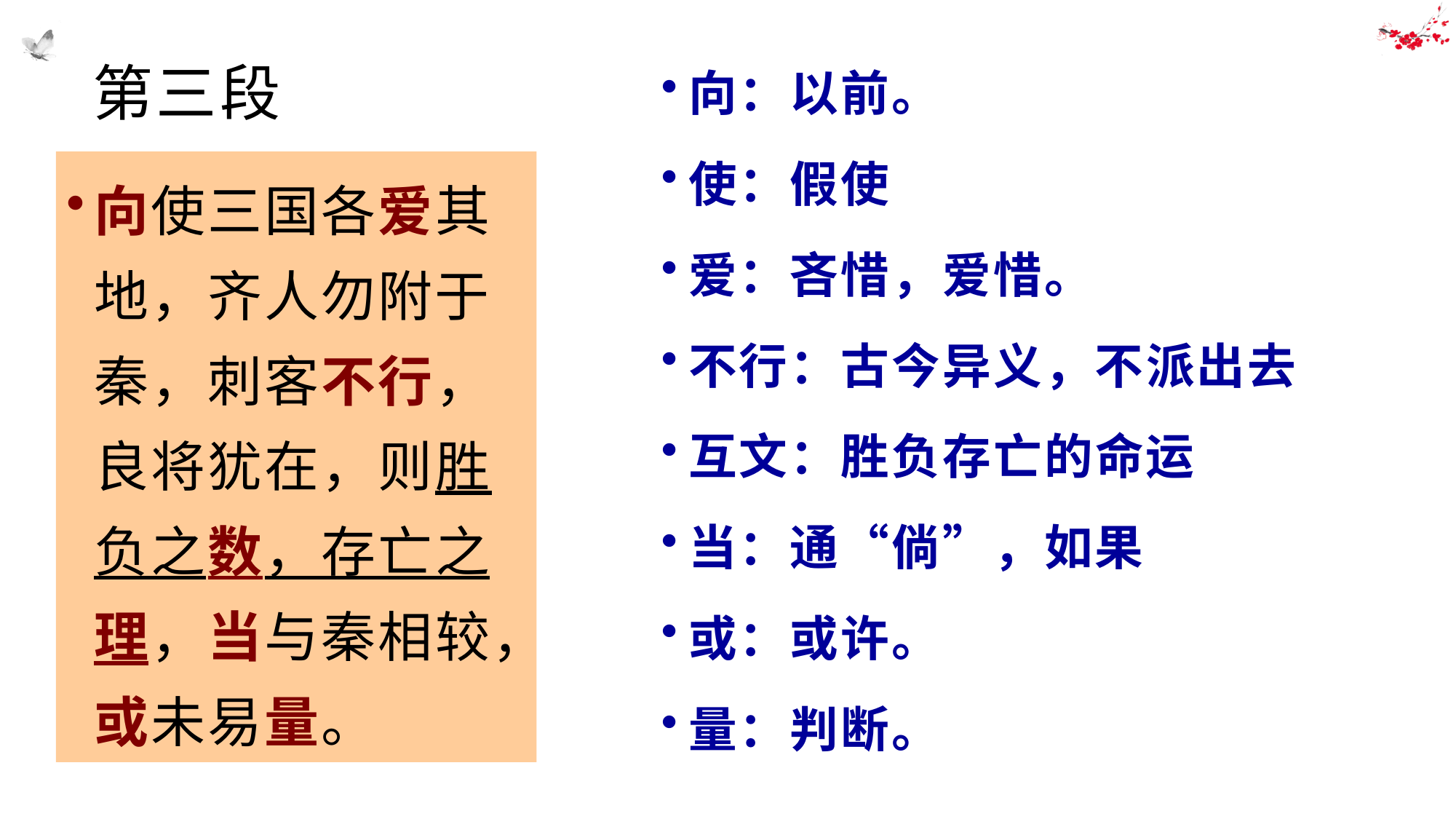

# 第三段
向：以前。
使：假使
爱：吝惜，爱惜。
不行：古今异义，不派出去
互文：胜负存亡的命运
当：通“倘”，如果
或：或许。
量：判断。
向使三国各爱其地，齐人勿附于秦，刺客不行，良将犹在，则胜负之数，存亡之理，当与秦相较，或未易量。